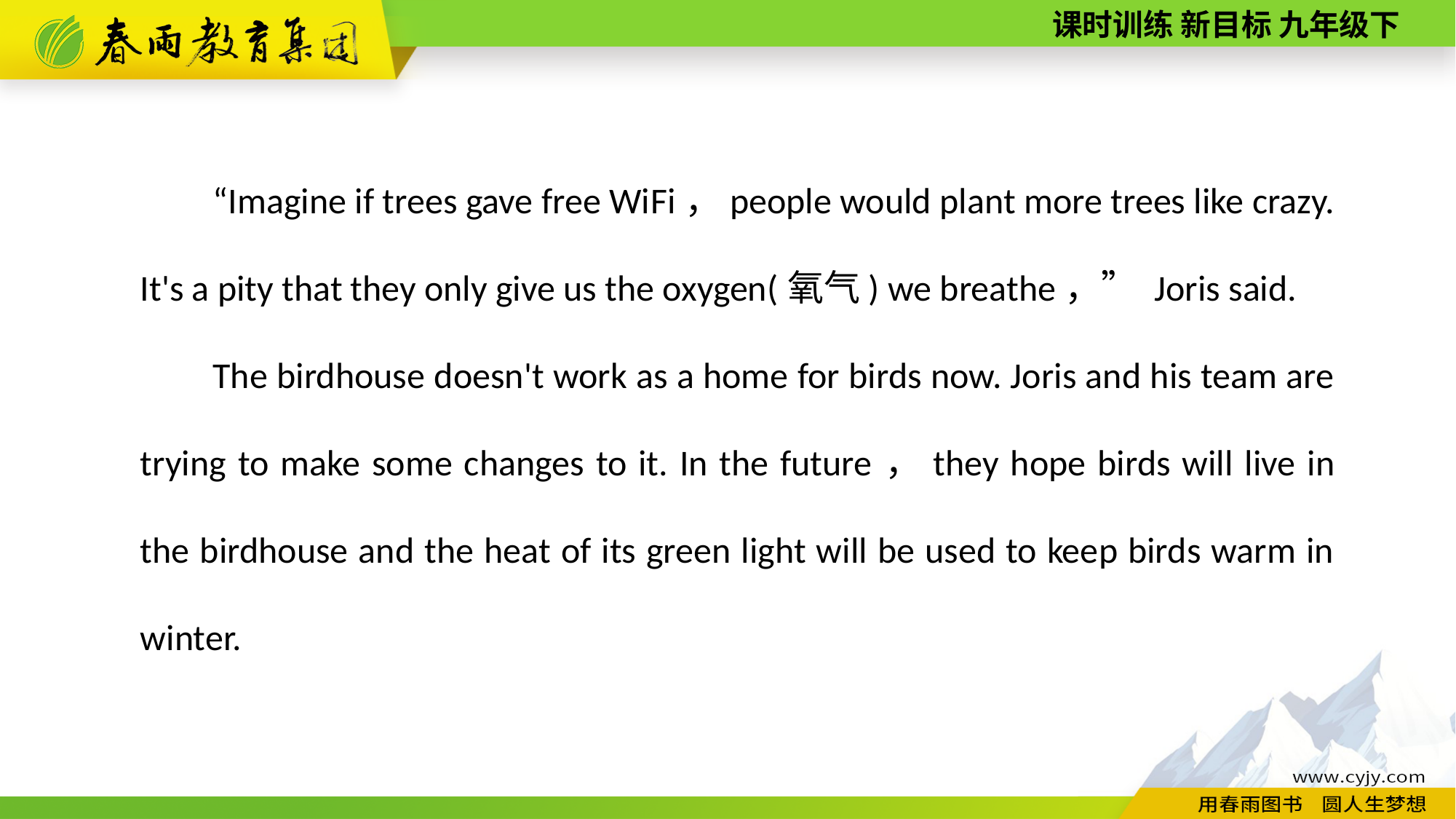

“Imagine if trees gave free Wi­Fi，people would plant more trees like crazy. It's a pity that they only give us the oxygen(氧气) we breathe，” Joris said.
The birdhouse doesn't work as a home for birds now. Joris and his team are trying to make some changes to it. In the future，they hope birds will live in the birdhouse and the heat of its green light will be used to keep birds warm in winter.